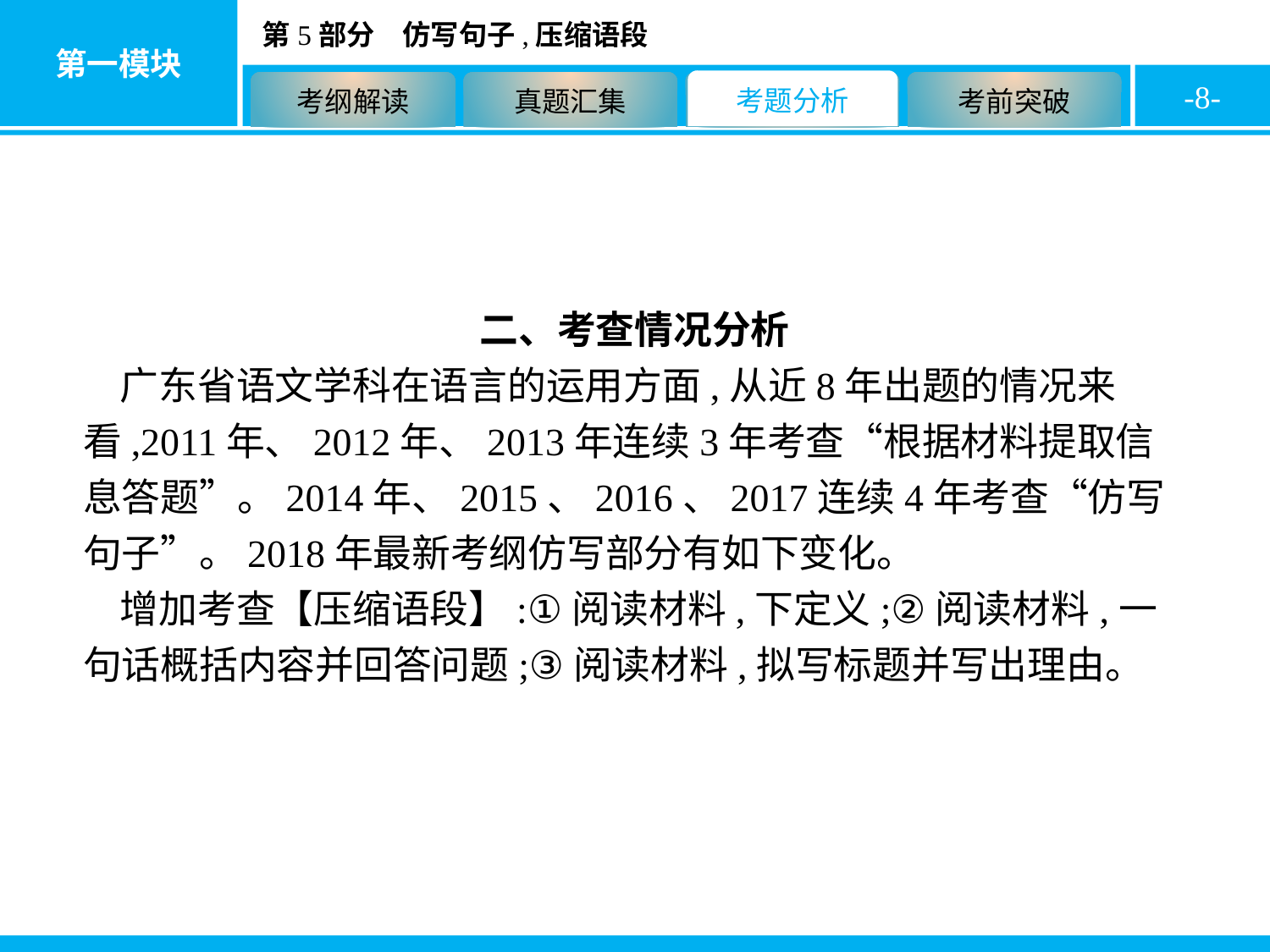

-8-
二、考查情况分析
广东省语文学科在语言的运用方面,从近8年出题的情况来看,2011年、2012年、2013年连续3年考查“根据材料提取信息答题”。2014年、2015、2016、2017连续4年考查“仿写句子”。2018年最新考纲仿写部分有如下变化。
增加考查【压缩语段】:①阅读材料,下定义;②阅读材料,一句话概括内容并回答问题;③阅读材料,拟写标题并写出理由。